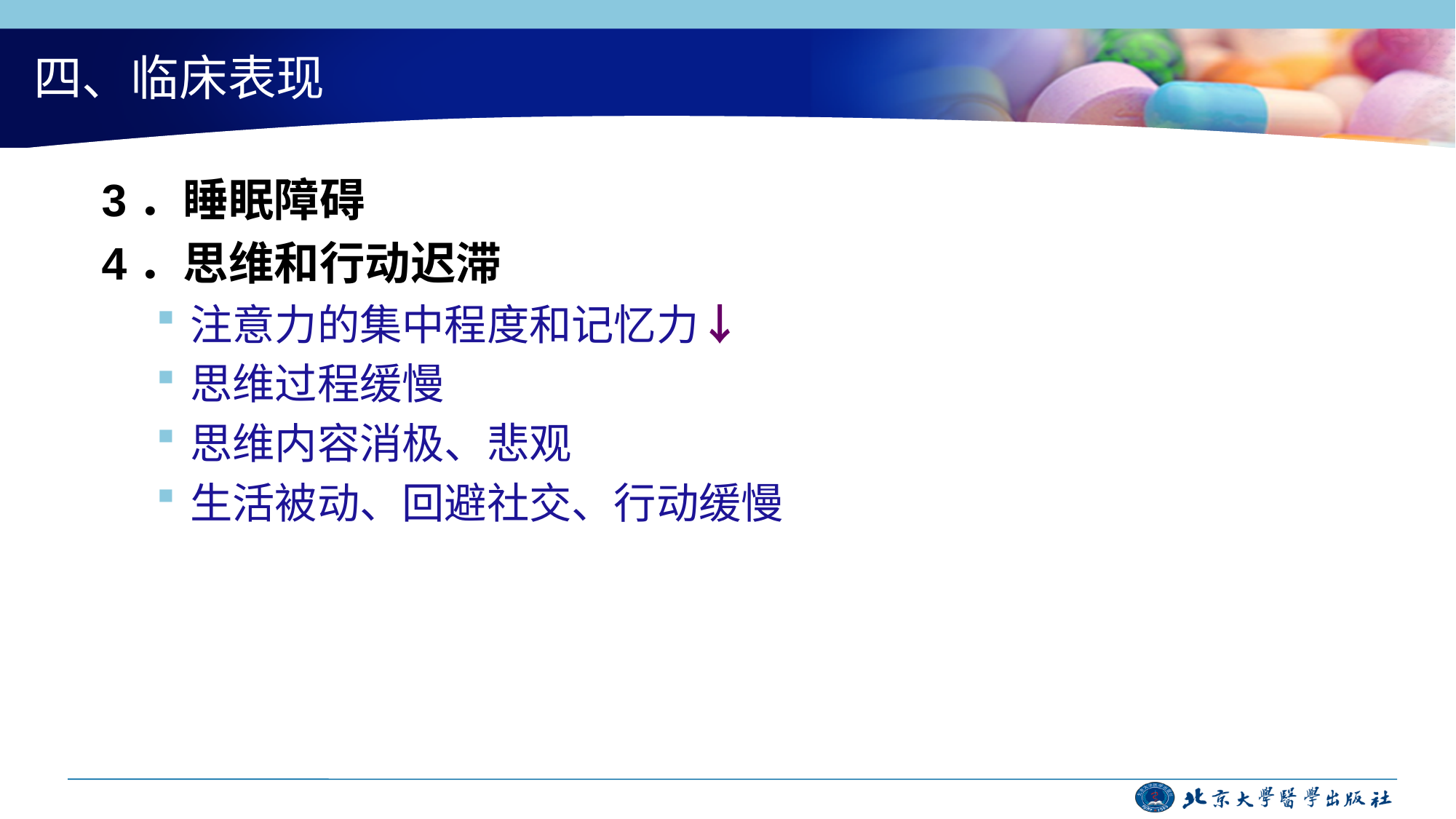

# 四、临床表现
3．睡眠障碍
4．思维和行动迟滞
注意力的集中程度和记忆力↓
思维过程缓慢
思维内容消极、悲观
生活被动、回避社交、行动缓慢